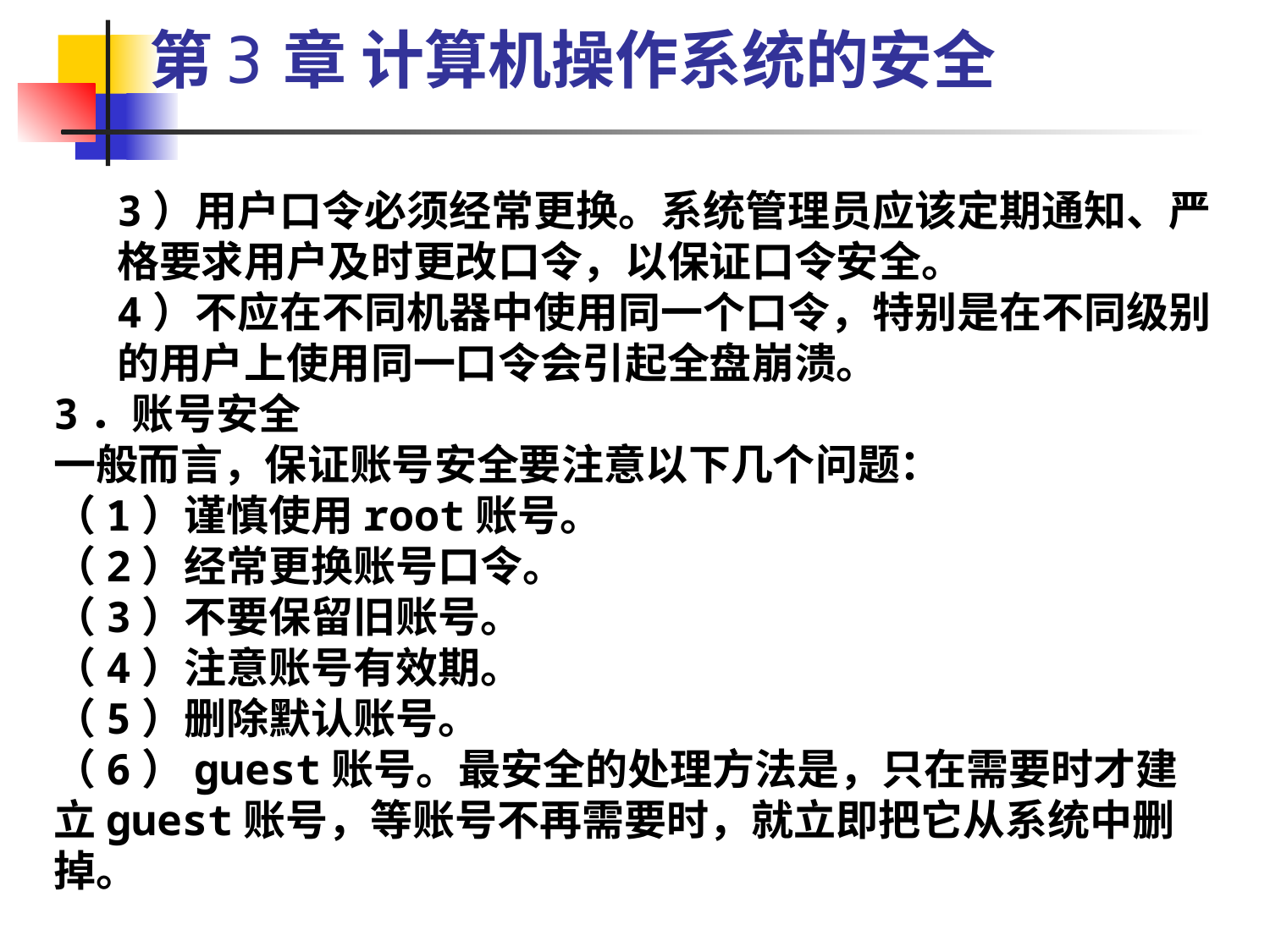

第3章 计算机操作系统的安全
3）用户口令必须经常更换。系统管理员应该定期通知、严格要求用户及时更改口令，以保证口令安全。
4）不应在不同机器中使用同一个口令，特别是在不同级别的用户上使用同一口令会引起全盘崩溃。
3．账号安全
一般而言，保证账号安全要注意以下几个问题：
（1）谨慎使用root账号。
（2）经常更换账号口令。
（3）不要保留旧账号。
（4）注意账号有效期。
（5）删除默认账号。
（6）guest账号。最安全的处理方法是，只在需要时才建立guest账号，等账号不再需要时，就立即把它从系统中删掉。